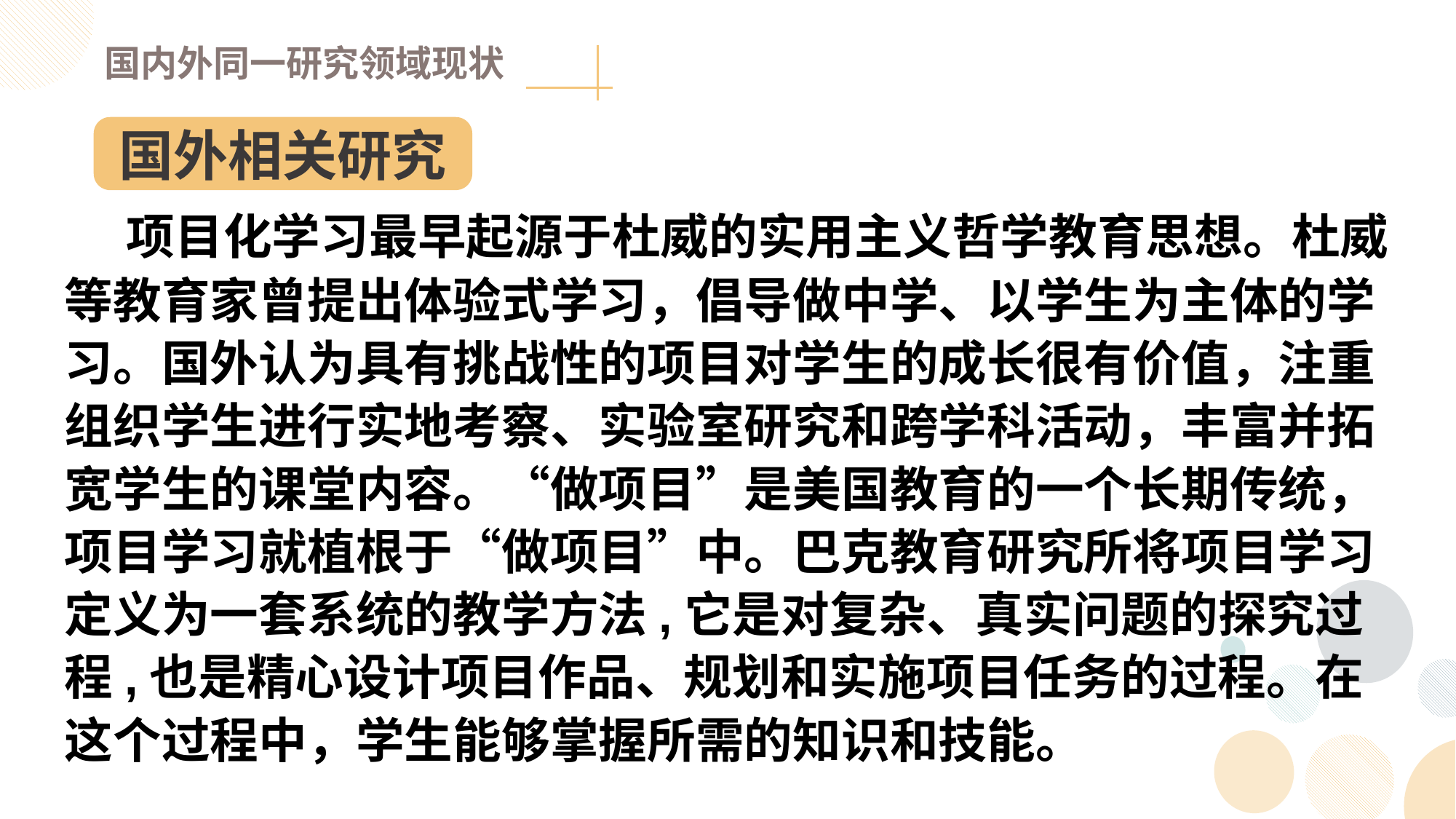

国内外同一研究领域现状
国外相关研究
    项目化学习最早起源于杜威的实用主义哲学教育思想。杜威等教育家曾提出体验式学习，倡导做中学、以学生为主体的学习。国外认为具有挑战性的项目对学生的成长很有价值，注重组织学生进行实地考察、实验室研究和跨学科活动，丰富并拓宽学生的课堂内容。“做项目”是美国教育的一个长期传统，项目学习就植根于“做项目”中。巴克教育研究所将项目学习定义为一套系统的教学方法,它是对复杂、真实问题的探究过程,也是精心设计项目作品、规划和实施项目任务的过程。在这个过程中，学生能够掌握所需的知识和技能。